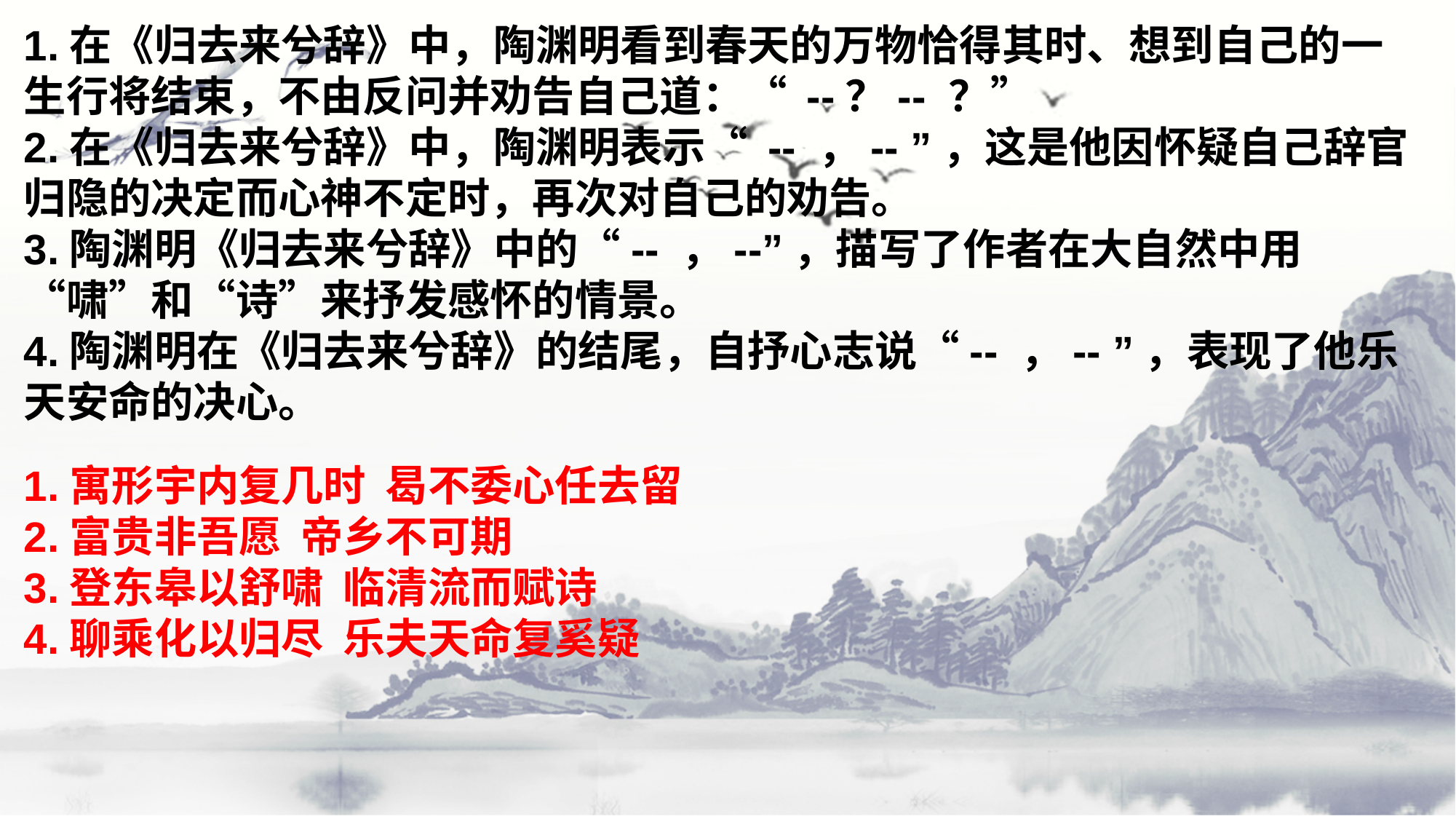

1.在《归去来兮辞》中，陶渊明看到春天的万物恰得其时、想到自己的一生行将结束，不由反问并劝告自己道：“ --？-- ？”
2.在《归去来兮辞》中，陶渊明表示“ -- ，-- ”，这是他因怀疑自己辞官归隐的决定而心神不定时，再次对自己的劝告。
3.陶渊明《归去来兮辞》中的“-- ，--”，描写了作者在大自然中用“啸”和“诗”来抒发感怀的情景。
4.陶渊明在《归去来兮辞》的结尾，自抒心志说“-- ，-- ”，表现了他乐天安命的决心。

1.寓形宇内复几时  曷不委心任去留
2.富贵非吾愿  帝乡不可期
3.登东皋以舒啸  临清流而赋诗
4.聊乘化以归尽  乐夫天命复奚疑